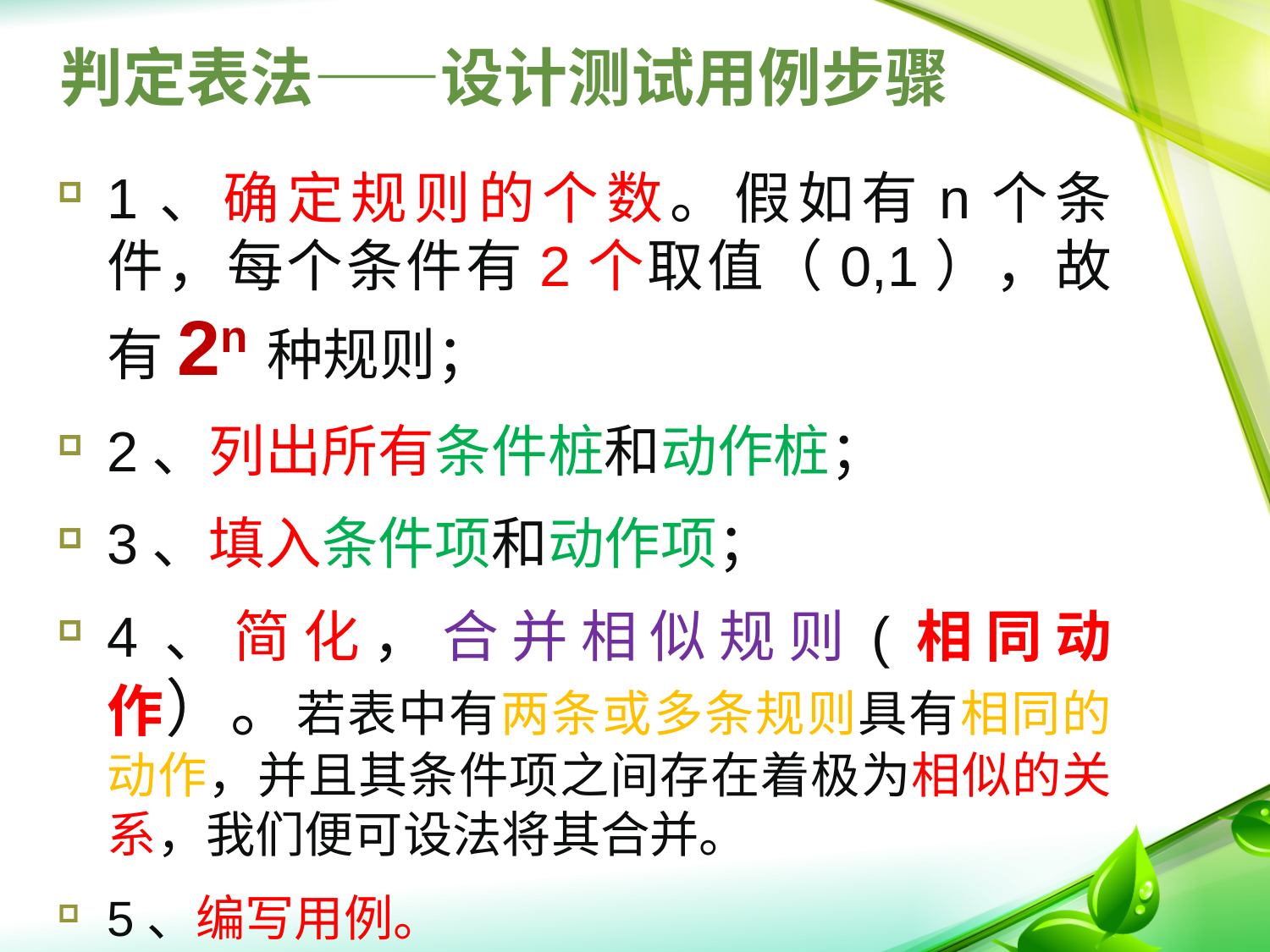

# 判定表法——设计测试用例步骤
1、确定规则的个数。假如有n个条件，每个条件有2个取值（0,1），故有2n种规则；
2、列出所有条件桩和动作桩；
3、填入条件项和动作项；
4、简化，合并相似规则(相同动作）。若表中有两条或多条规则具有相同的动作，并且其条件项之间存在着极为相似的关系，我们便可设法将其合并。
5、编写用例。